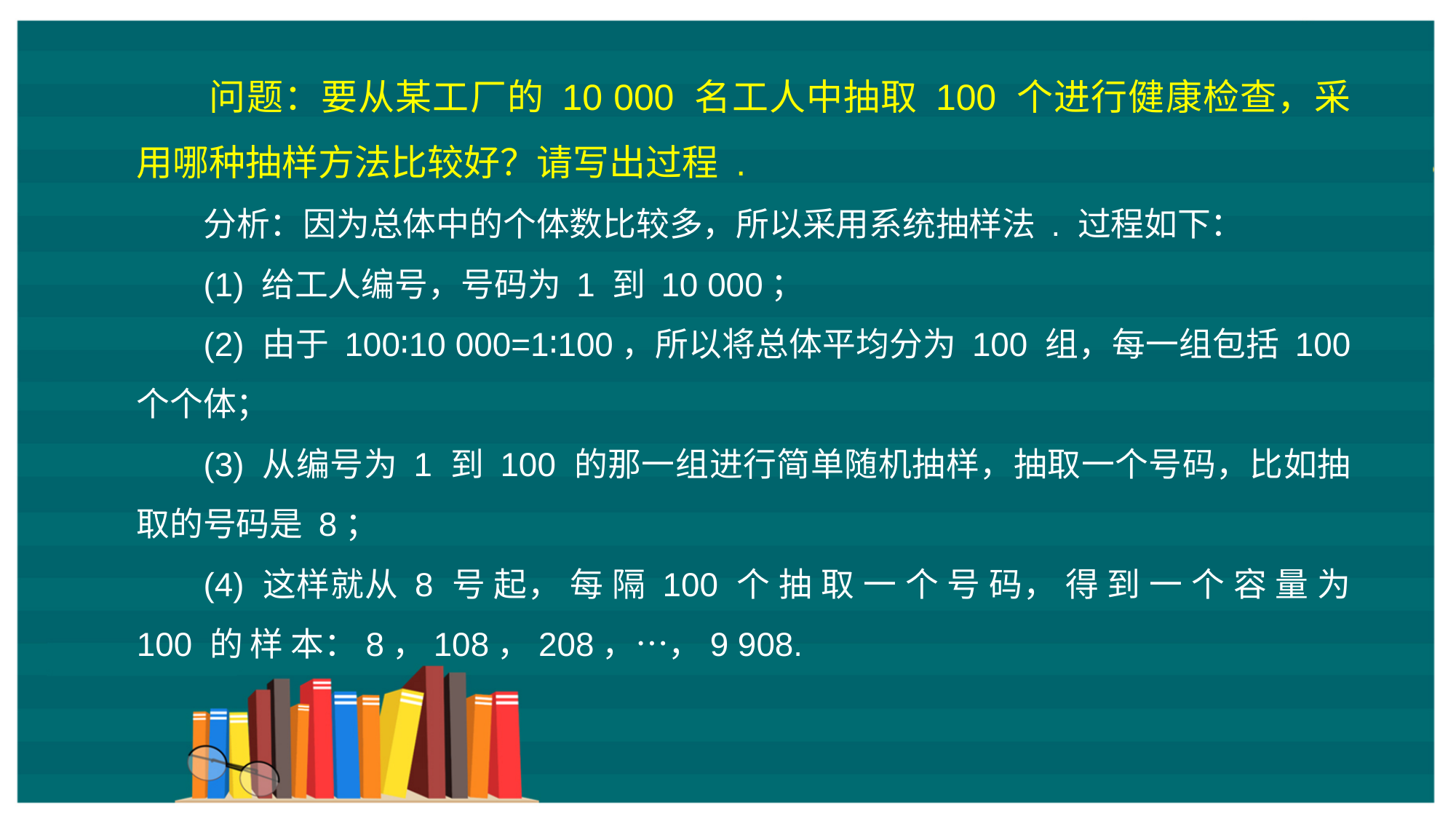

问题：要从某工厂的 10 000 名工人中抽取 100 个进行健康检查，采用哪种抽样方法比较好？请写出过程 .
分析：因为总体中的个体数比较多，所以采用系统抽样法 . 过程如下：
(1) 给工人编号，号码为 1 到 10 000；
(2) 由于 100∶10 000=1∶100，所以将总体平均分为 100 组，每一组包括 100 个个体；
(3) 从编号为 1 到 100 的那一组进行简单随机抽样，抽取一个号码，比如抽取的号码是 8；
(4) 这样就从 8 号 起， 每 隔 100 个 抽 取 一 个 号 码， 得 到 一 个 容 量 为 100 的 样 本：8，108，208，…，9 908.